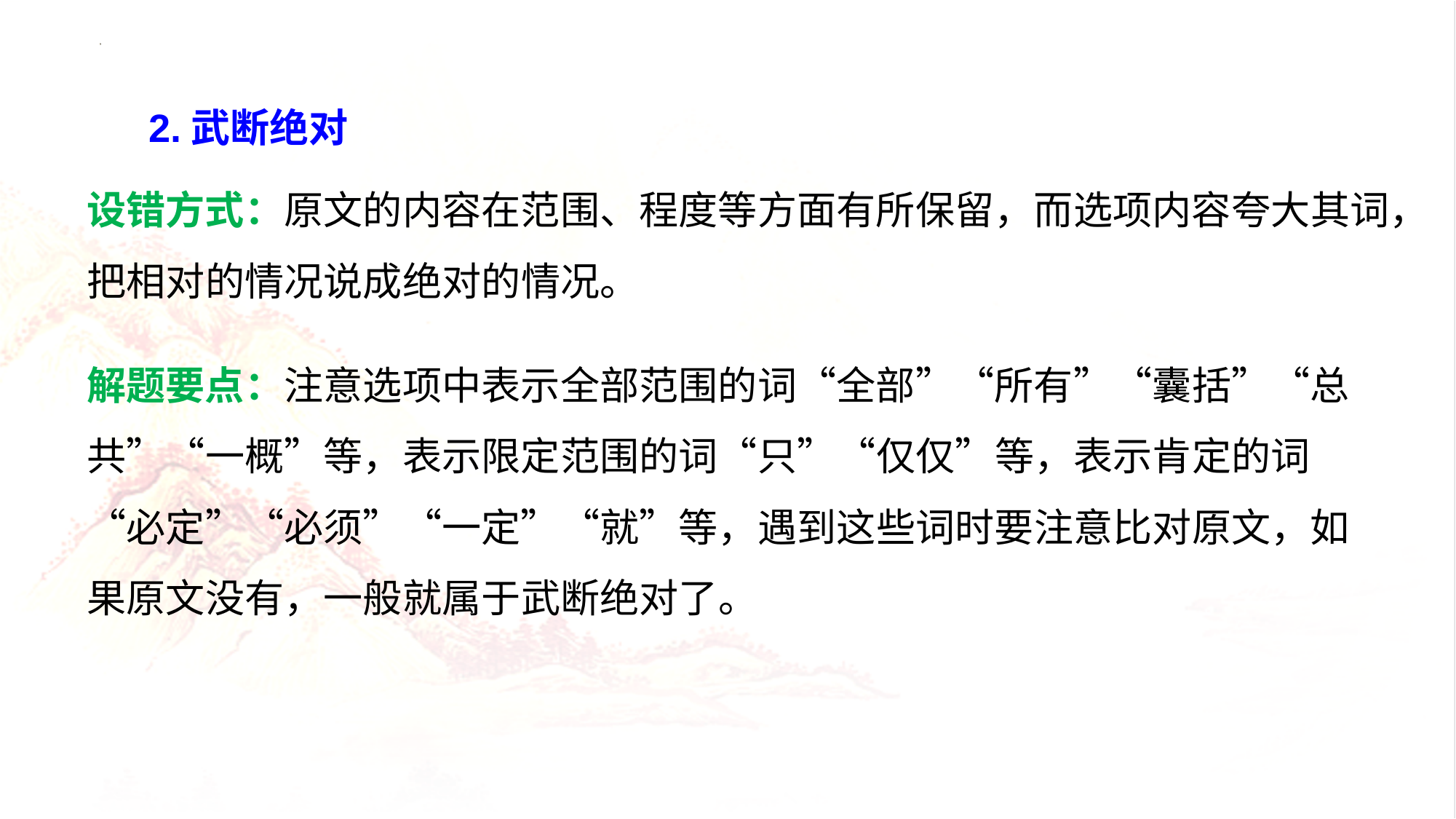

2.武断绝对
设错方式：原文的内容在范围、程度等方面有所保留，而选项内容夸大其词，把相对的情况说成绝对的情况。
解题要点：注意选项中表示全部范围的词“全部”“所有”“囊括”“总共”“一概”等，表示限定范围的词“只”“仅仅”等，表示肯定的词“必定”“必须”“一定”“就”等，遇到这些词时要注意比对原文，如果原文没有，一般就属于武断绝对了。